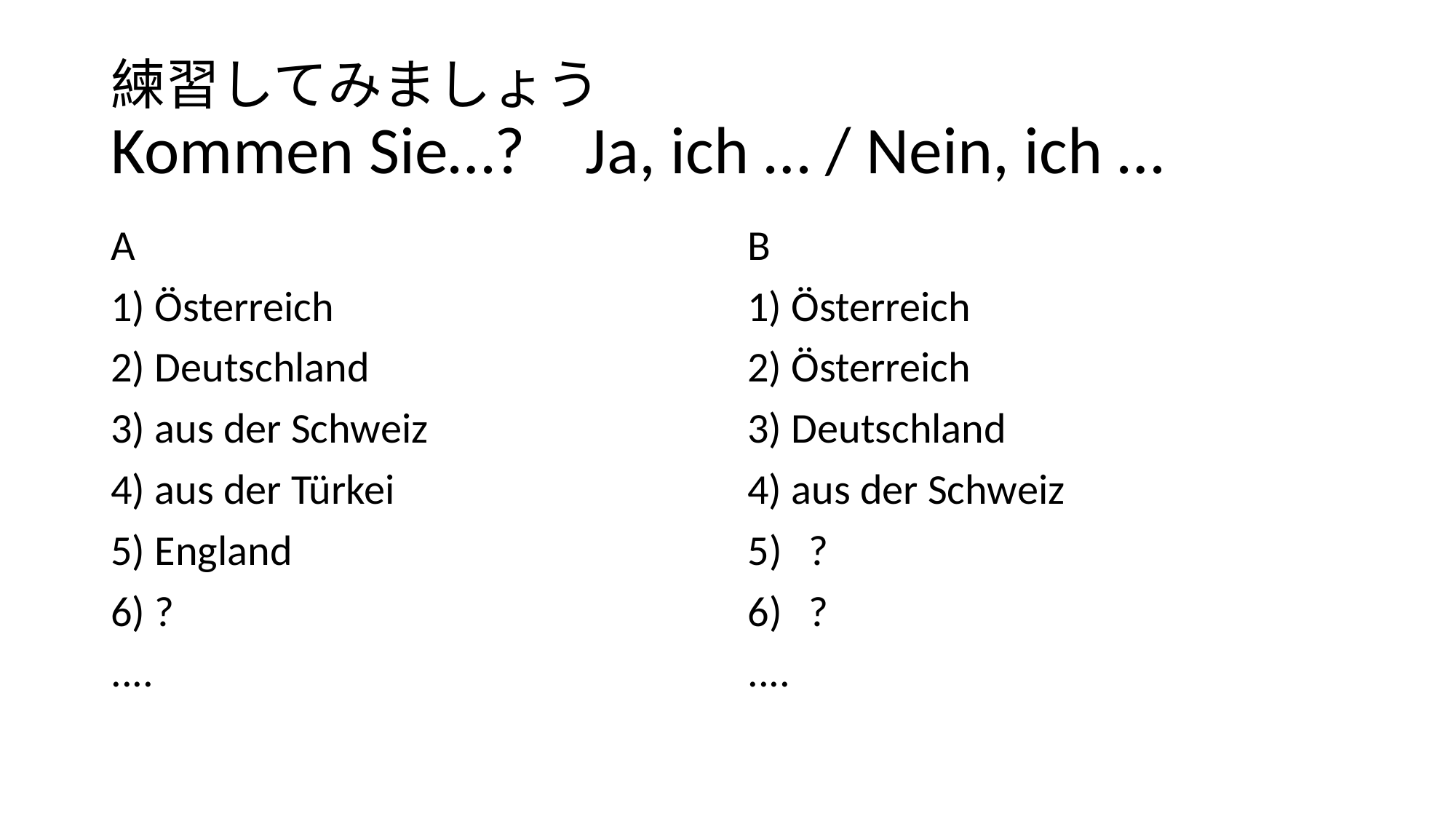

# 練習してみましょう Kommen Sie…?    Ja, ich … / Nein, ich …
A
1) Österreich
2) Deutschland
3) aus der Schweiz
4) aus der Türkei
5) England
6) ?
....
B
1) Österreich
2) Österreich
3) Deutschland
4) aus der Schweiz
?
?
....